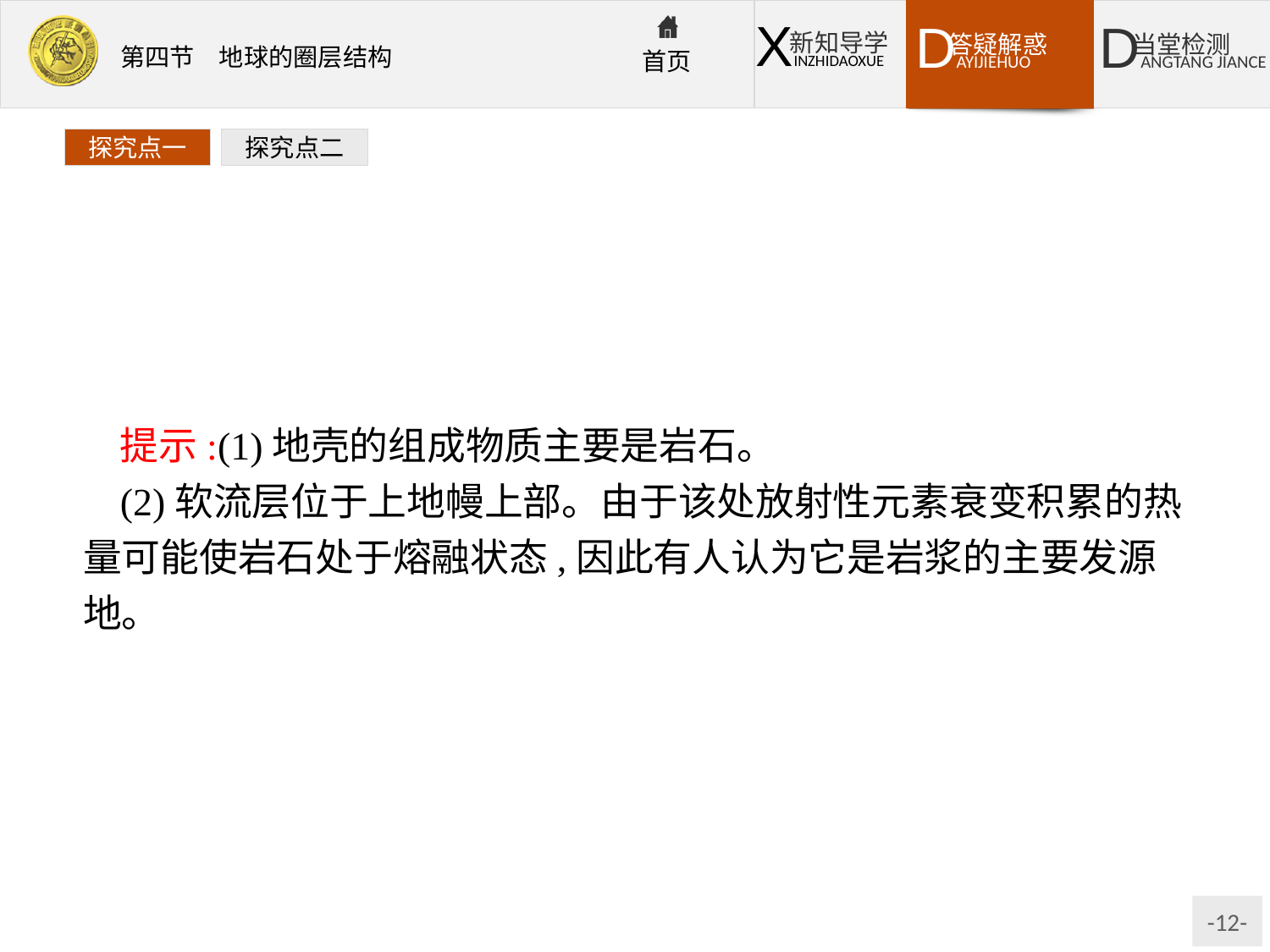

探究点一
探究点二
提示:(1)地壳的组成物质主要是岩石。
(2)软流层位于上地幔上部。由于该处放射性元素衰变积累的热量可能使岩石处于熔融状态,因此有人认为它是岩浆的主要发源地。